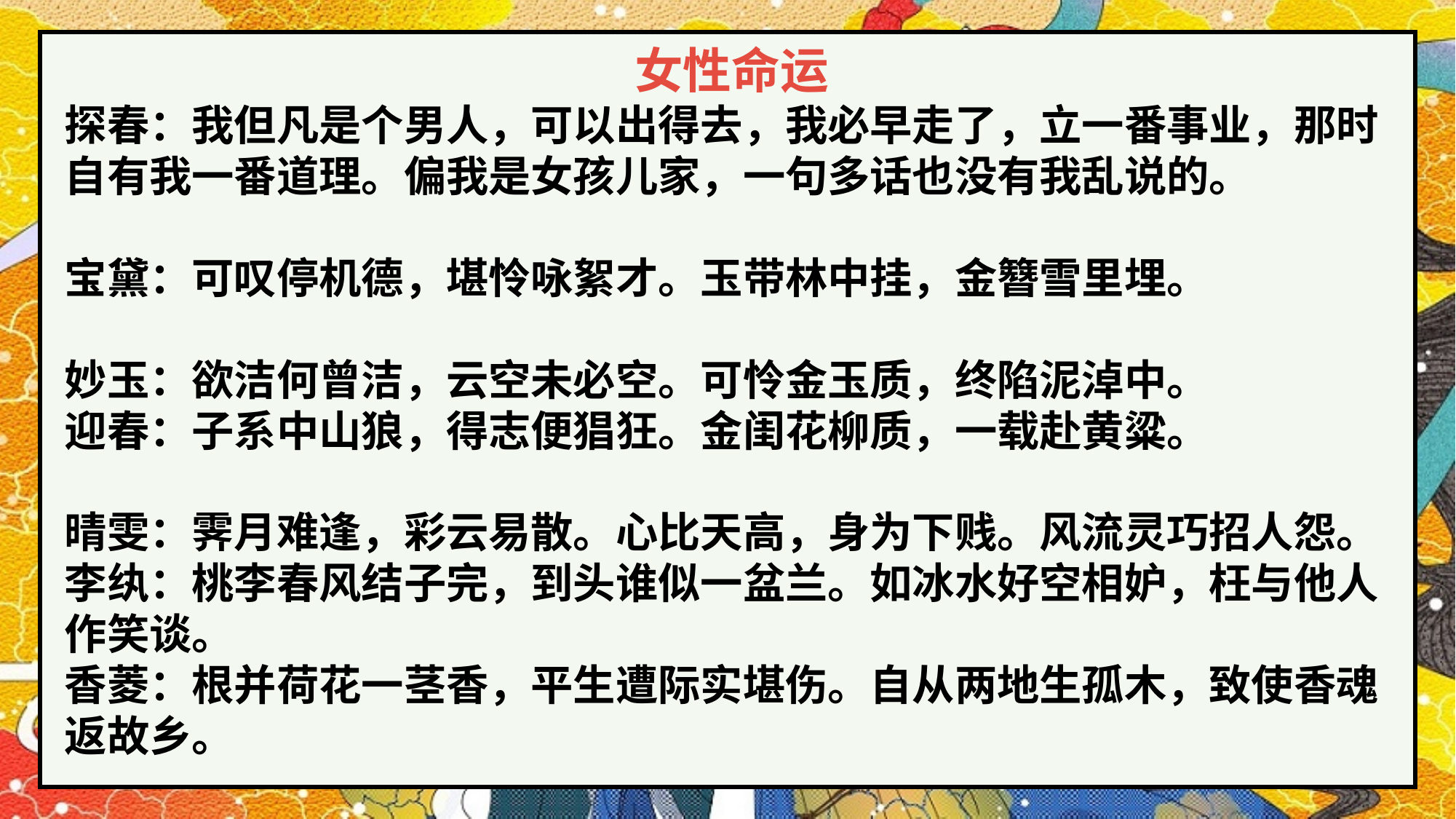

女性命运
探春：我但凡是个男人，可以出得去，我必早走了，立一番事业，那时自有我一番道理。偏我是女孩儿家，一句多话也没有我乱说的。

宝黛：可叹停机德，堪怜咏絮才。玉带林中挂，金簪雪里埋。

妙玉：欲洁何曾洁，云空未必空。可怜金玉质，终陷泥淖中。
迎春：子系中山狼，得志便猖狂。金闺花柳质，一载赴黄粱。

晴雯：霁月难逢，彩云易散。心比天高，身为下贱。风流灵巧招人怨。
李纨：桃李春风结子完，到头谁似一盆兰。如冰水好空相妒，枉与他人作笑谈。
香菱：根并荷花一茎香，平生遭际实堪伤。自从两地生孤木，致使香魂返故乡。